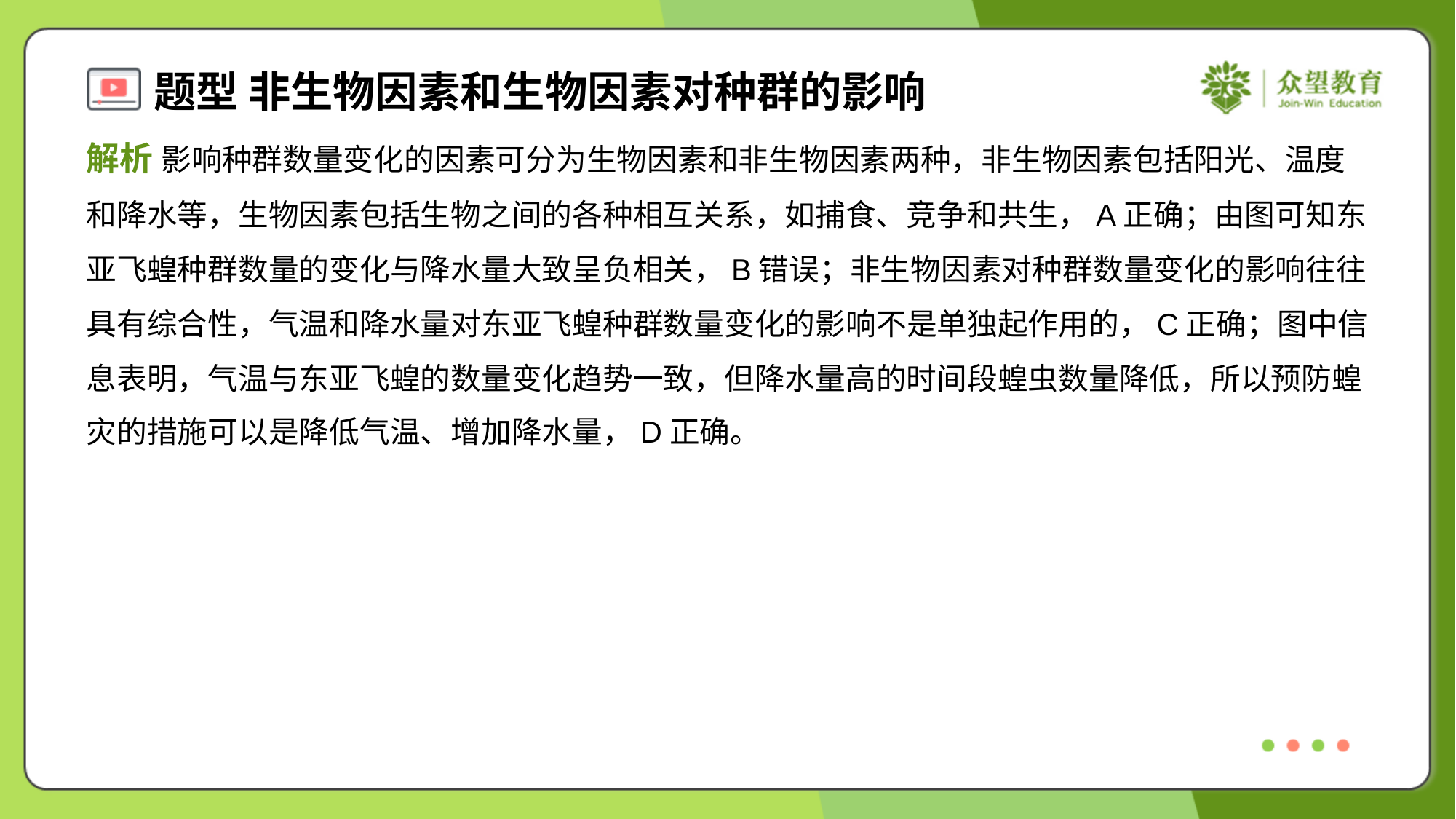

解析 影响种群数量变化的因素可分为生物因素和非生物因素两种，非生物因素包括阳光、温度
和降水等，生物因素包括生物之间的各种相互关系，如捕食、竞争和共生，A正确；由图可知东
亚飞蝗种群数量的变化与降水量大致呈负相关，B错误；非生物因素对种群数量变化的影响往往
具有综合性，气温和降水量对东亚飞蝗种群数量变化的影响不是单独起作用的，C正确；图中信
息表明，气温与东亚飞蝗的数量变化趋势一致，但降水量高的时间段蝗虫数量降低，所以预防蝗
灾的措施可以是降低气温、增加降水量，D正确。